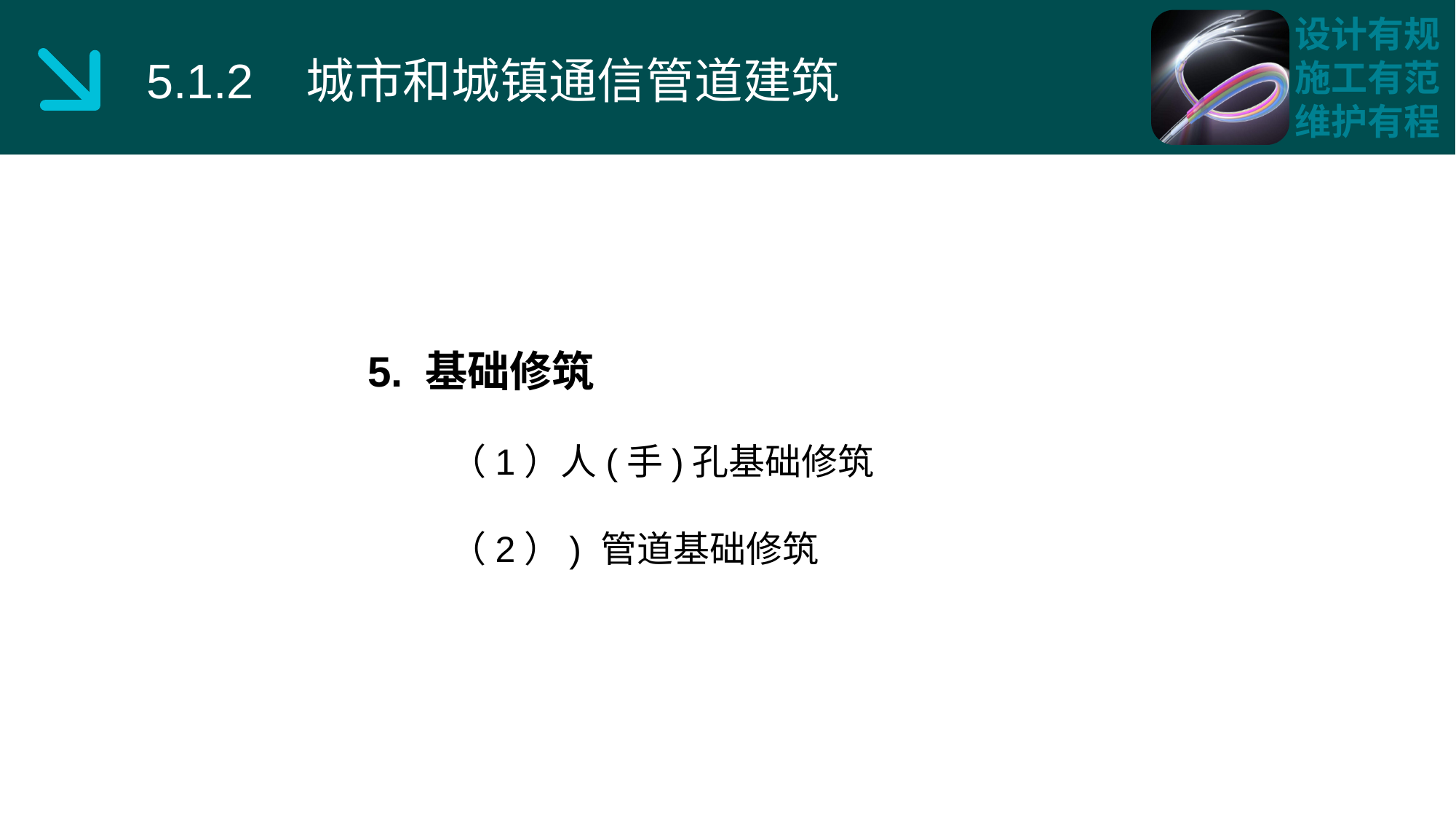

5.1.2   城市和城镇通信管道建筑

5. 基础修筑

         （1）人(手)孔基础修筑

         （2）) 管道基础修筑